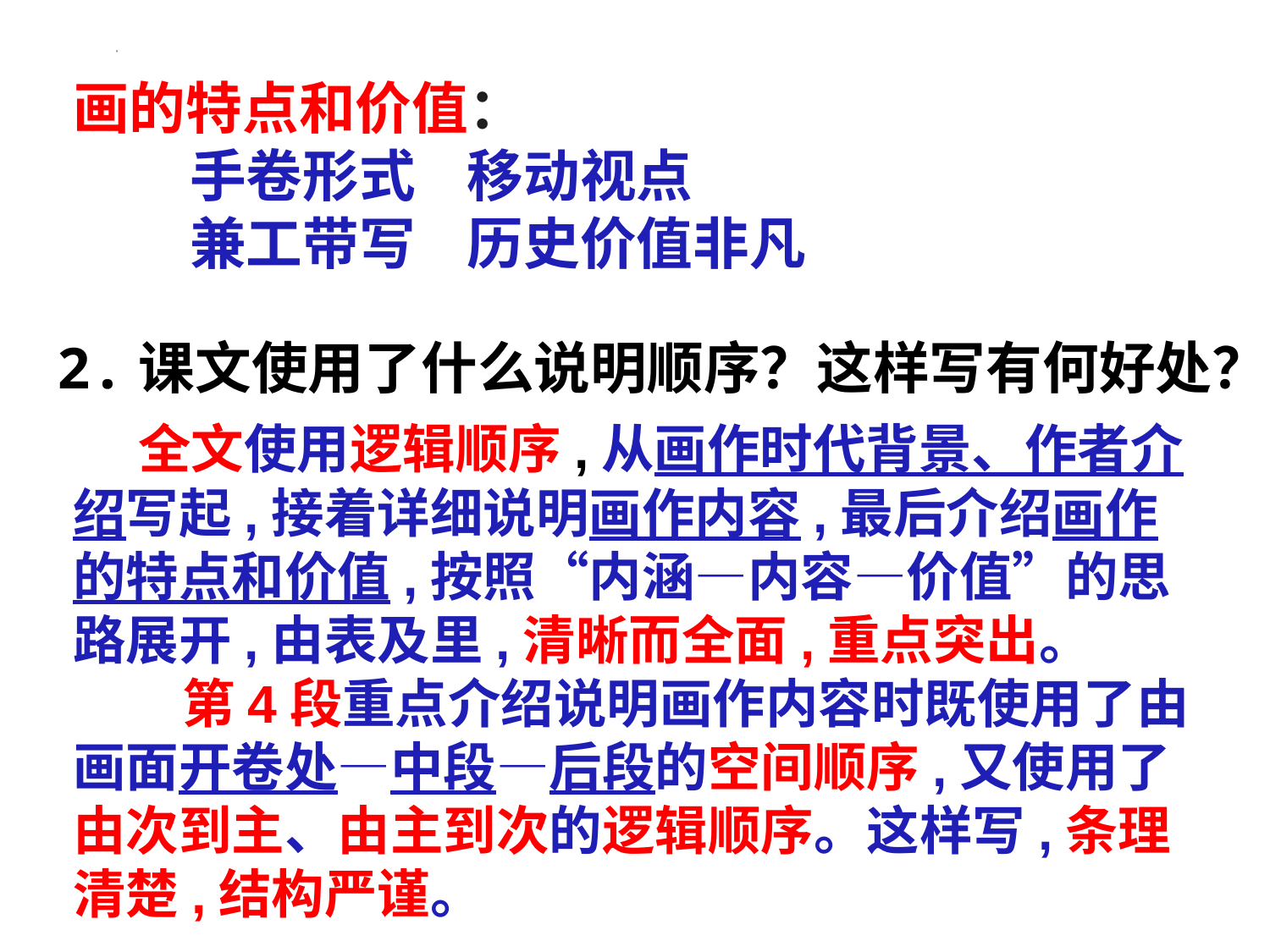

画的特点和价值：
        手卷形式    移动视点
        兼工带写    历史价值非凡
2.课文使用了什么说明顺序？这样写有何好处？
    全文使用逻辑顺序,从画作时代背景、作者介绍写起,接着详细说明画作内容,最后介绍画作的特点和价值,按照“内涵—内容—价值”的思路展开,由表及里,清晰而全面,重点突出。
        第4段重点介绍说明画作内容时既使用了由画面开卷处—中段—后段的空间顺序,又使用了由次到主、由主到次的逻辑顺序。这样写,条理清楚,结构严谨。